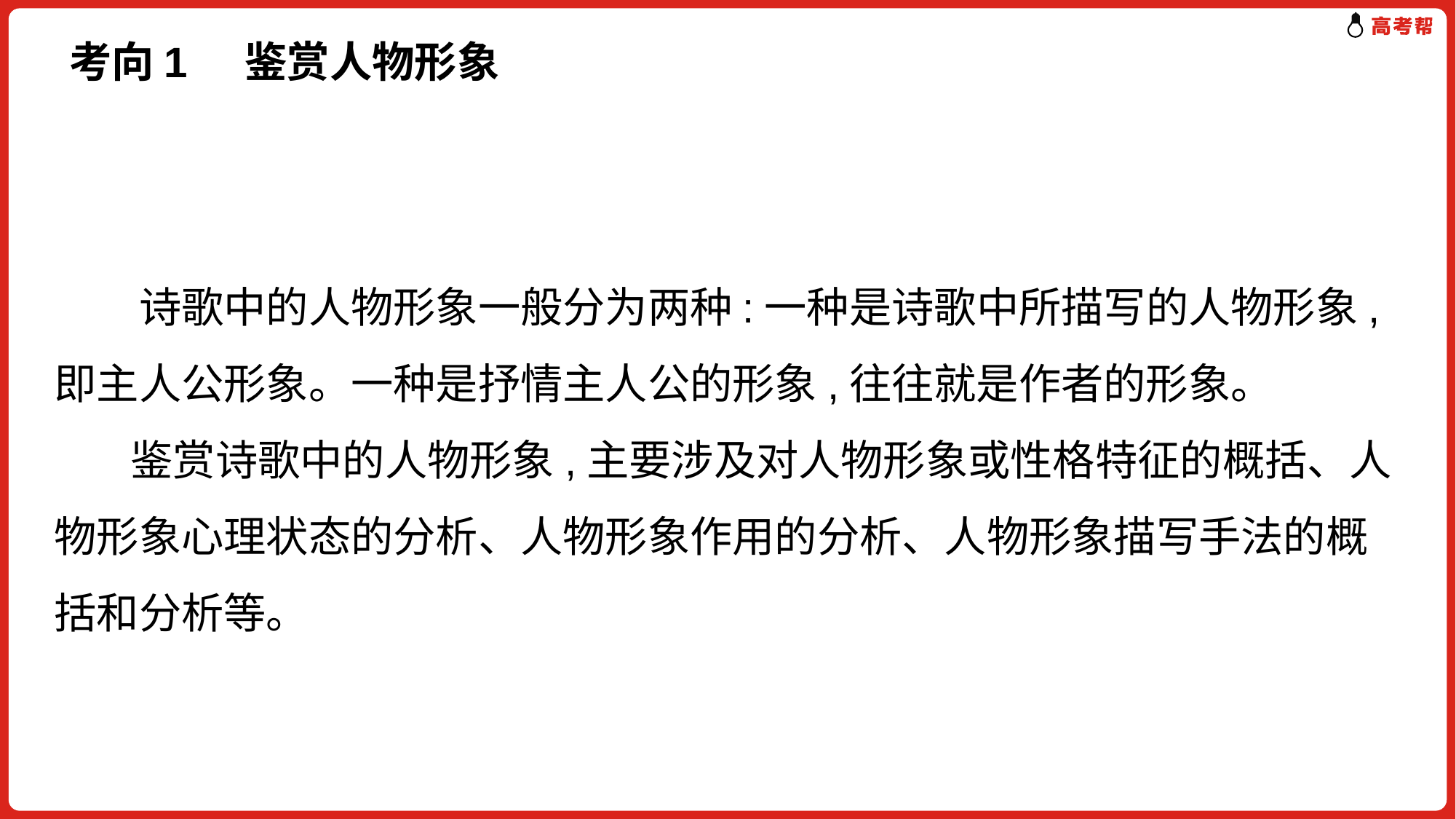

# 考向1    鉴赏人物形象
　　诗歌中的人物形象一般分为两种:一种是诗歌中所描写的人物形象,即主人公形象。一种是抒情主人公的形象,往往就是作者的形象。
       鉴赏诗歌中的人物形象,主要涉及对人物形象或性格特征的概括、人物形象心理状态的分析、人物形象作用的分析、人物形象描写手法的概括和分析等。